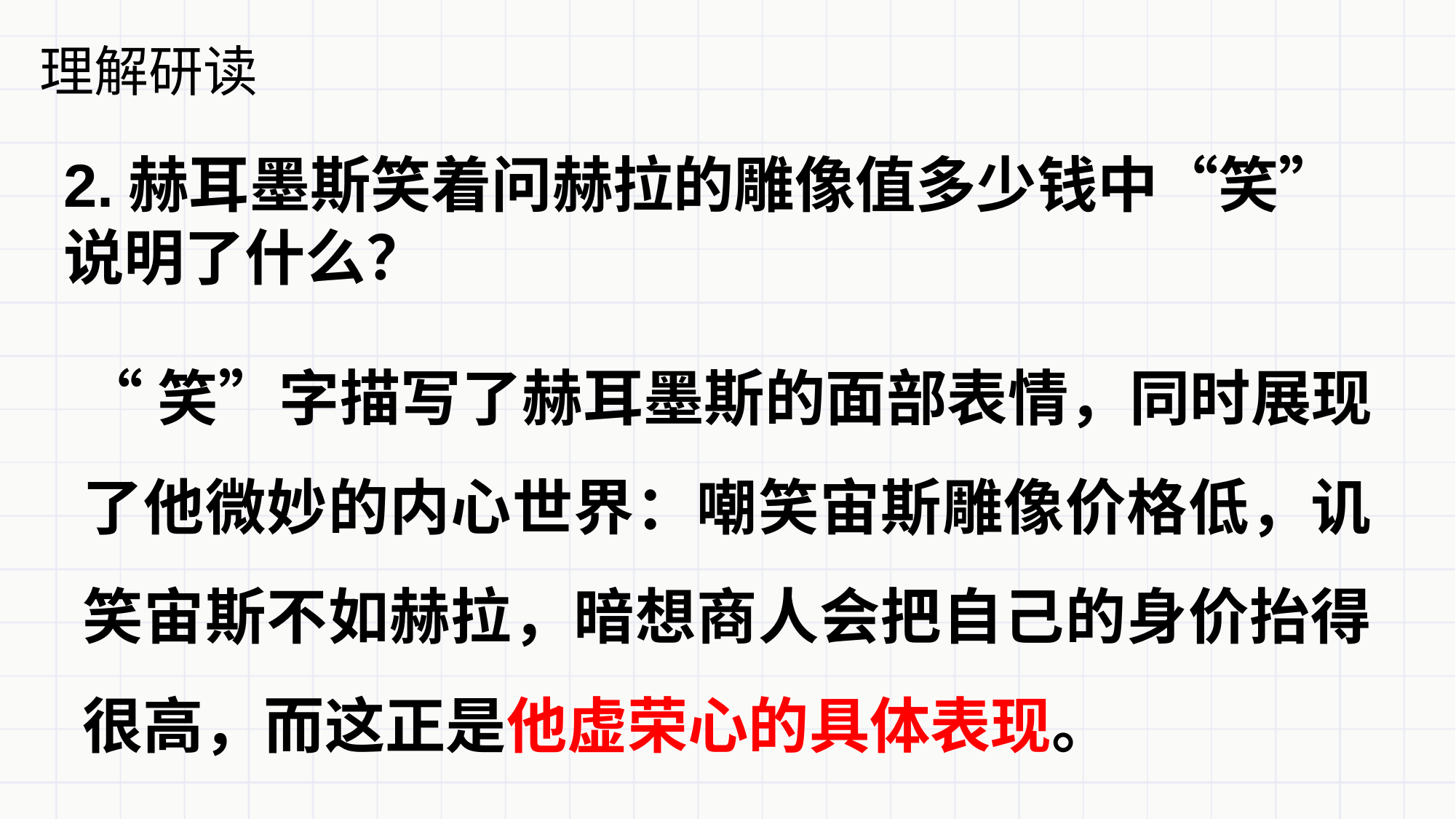

理解研读
2.赫耳墨斯笑着问赫拉的雕像值多少钱中“笑”说明了什么？
“笑”字描写了赫耳墨斯的面部表情，同时展现了他微妙的内心世界：嘲笑宙斯雕像价格低，讥笑宙斯不如赫拉，暗想商人会把自己的身价抬得很高，而这正是他虚荣心的具体表现。